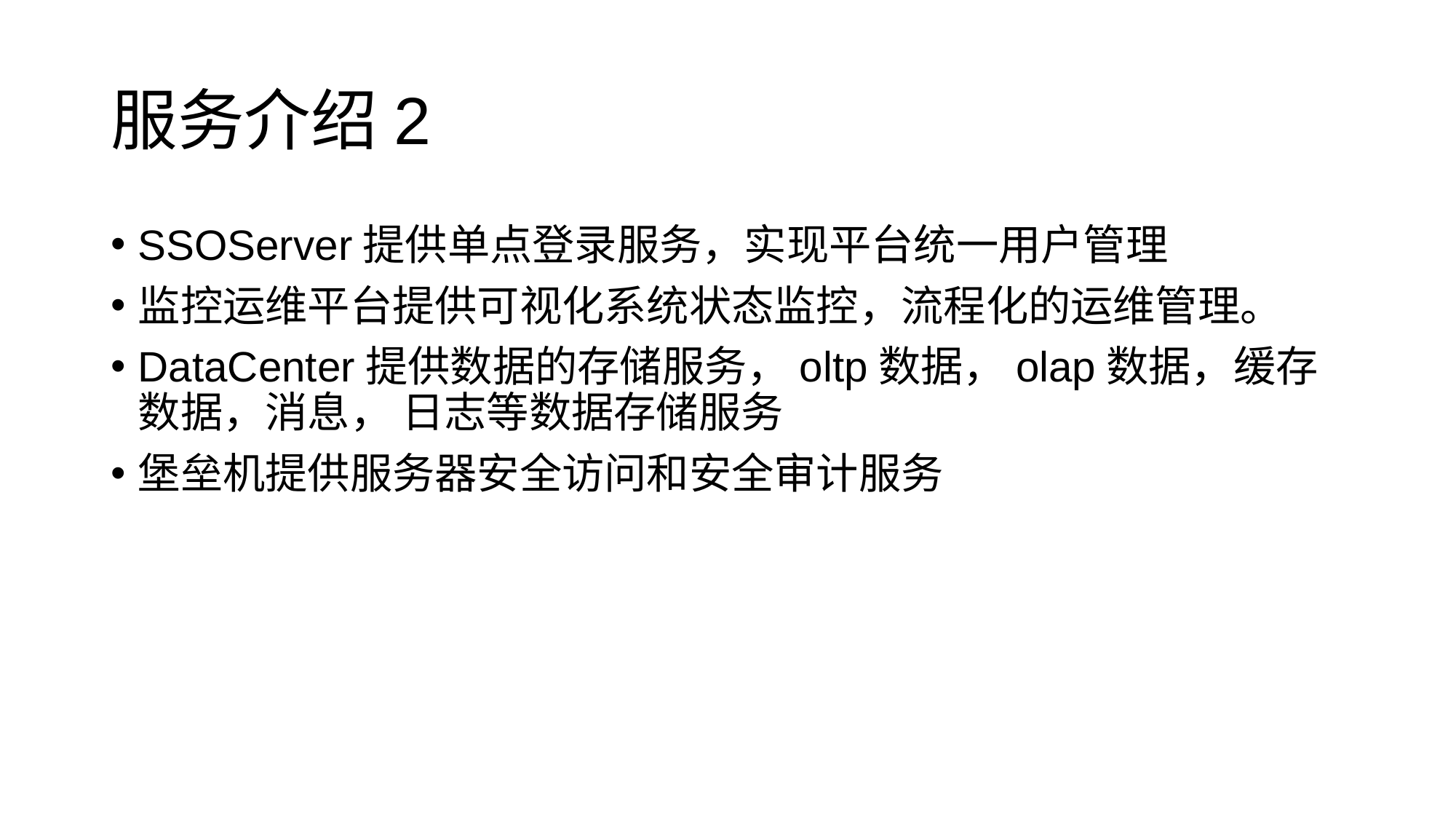

# 服务介绍2
SSOServer提供单点登录服务，实现平台统一用户管理
监控运维平台提供可视化系统状态监控，流程化的运维管理。
DataCenter提供数据的存储服务，oltp数据，olap数据，缓存数据，消息， 日志等数据存储服务
堡垒机提供服务器安全访问和安全审计服务